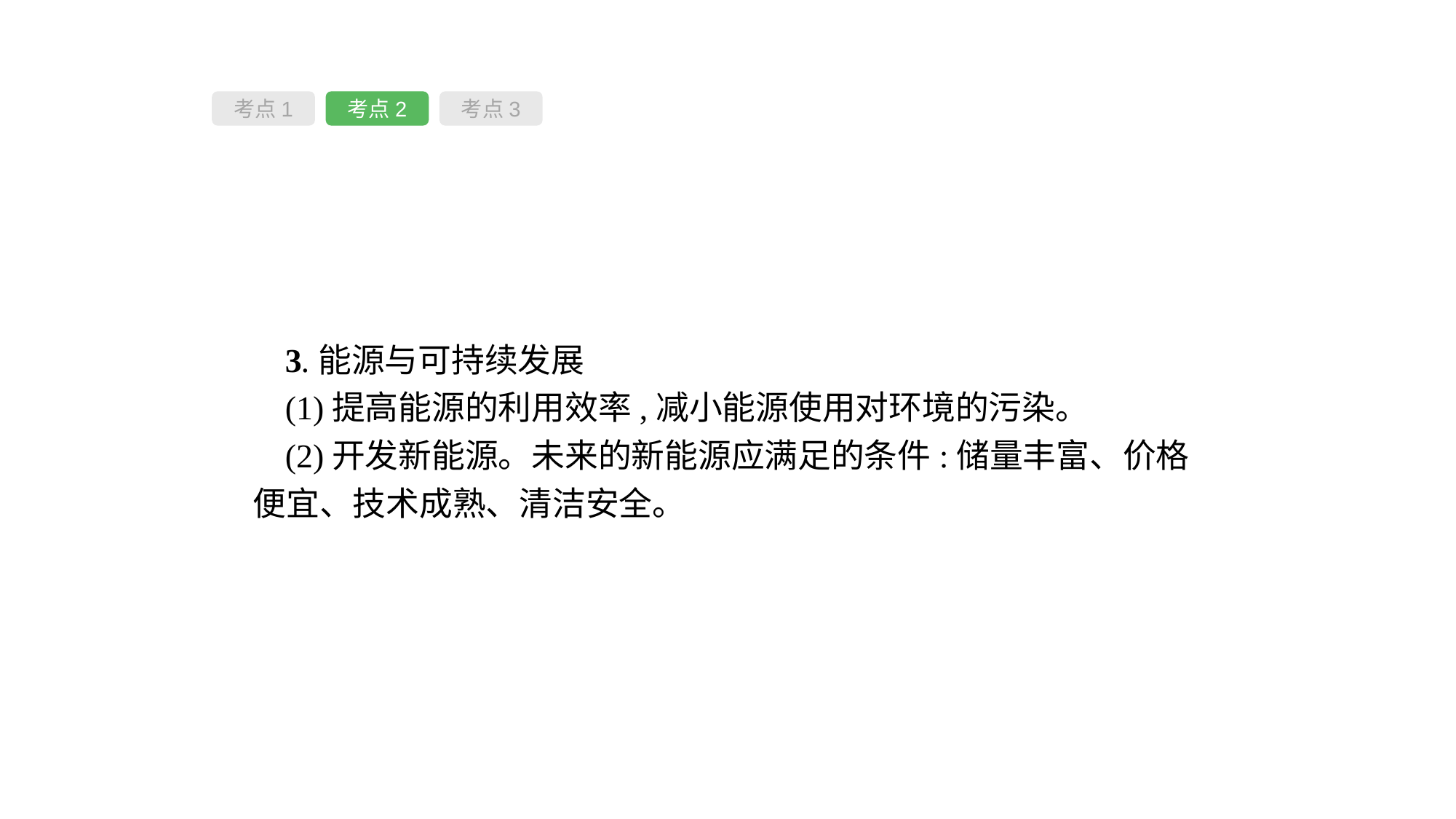

考点1
考点2
考点3
3.能源与可持续发展
(1)提高能源的利用效率,减小能源使用对环境的污染。
(2)开发新能源。未来的新能源应满足的条件:储量丰富、价格便宜、技术成熟、清洁安全。